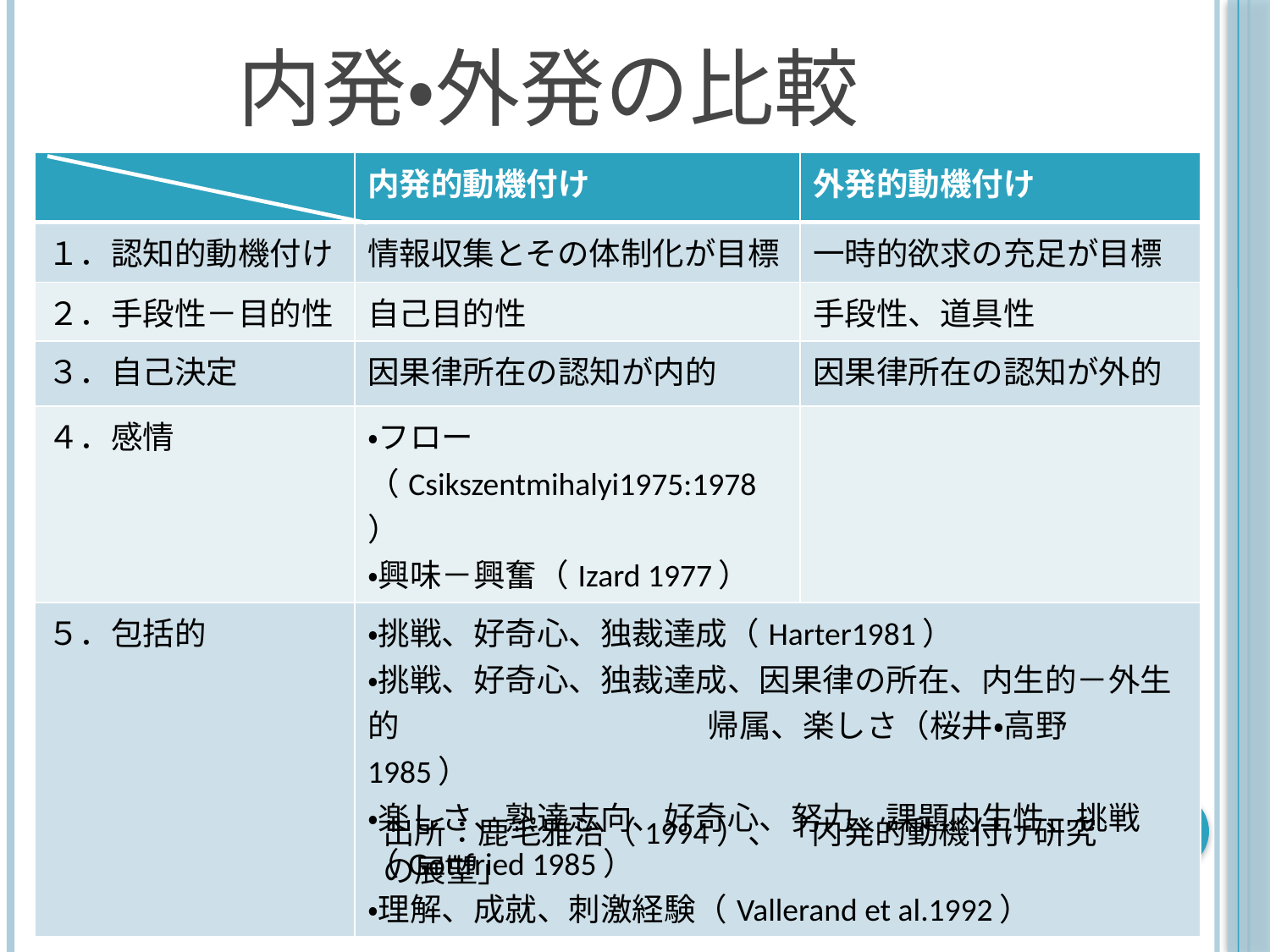

# 内発・外発の比較
|  | 内発的動機付け | 外発的動機付け |
| --- | --- | --- |
| １．認知的動機付け | 情報収集とその体制化が目標 | 一時的欲求の充足が目標 |
| ２．手段性－目的性 | 自己目的性 | 手段性、道具性 |
| ３．自己決定 | 因果律所在の認知が内的 | 因果律所在の認知が外的 |
| ４．感情 | ・フロー（Csikszentmihalyi1975:1978） ・興味－興奮（Izard 1977） |  |
| ５．包括的 | ・挑戦、好奇心、独裁達成（Harter1981） ・挑戦、好奇心、独裁達成、因果律の所在、内生的－外生的 　　帰属、楽しさ（桜井・高野　1985） ・楽しさ、熟達志向、好奇心、努力、課題内生性、挑戦 （Gottfried 1985） ・理解、成就、刺激経験（Vallerand et al.1992） |  |
35
出所：鹿毛雅治（1994）、「内発的動機付け研究の展望」